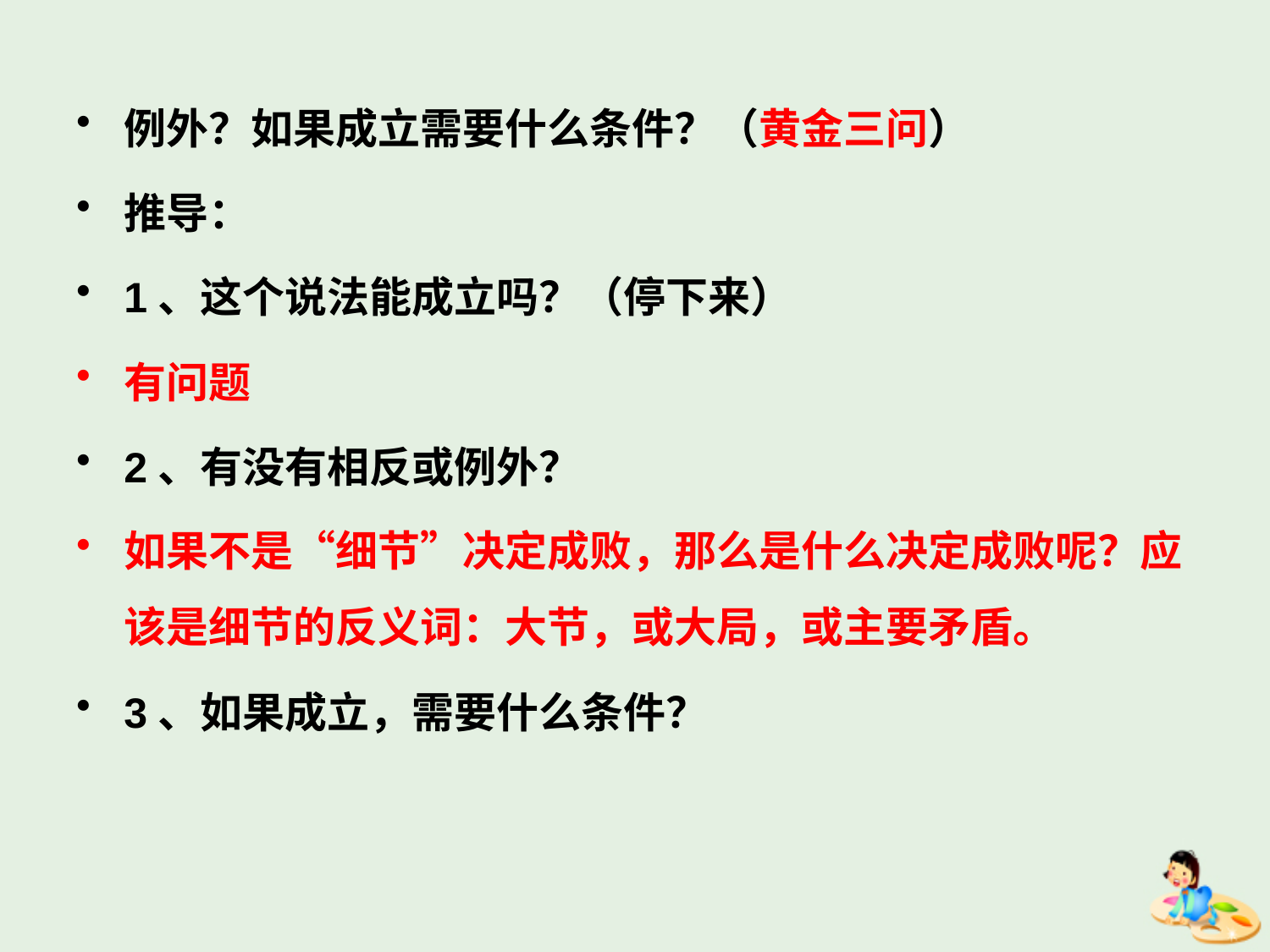

例外？如果成立需要什么条件？（黄金三问）
推导：
1、这个说法能成立吗？（停下来）
有问题
2、有没有相反或例外？
如果不是“细节”决定成败，那么是什么决定成败呢？应该是细节的反义词：大节，或大局，或主要矛盾。
3、如果成立，需要什么条件？